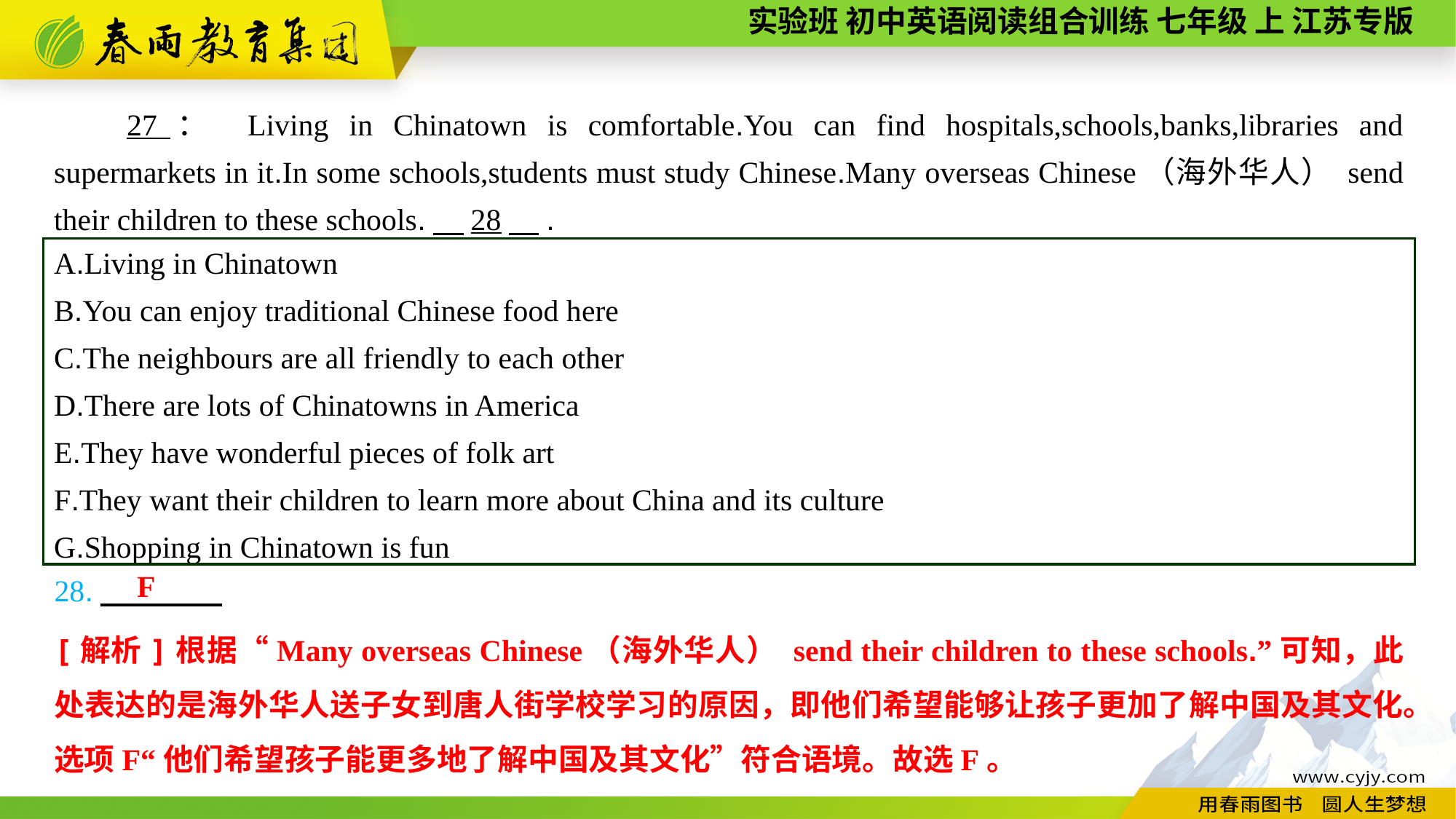

27： Living in Chinatown is comfortable.You can find hospitals,schools,banks,libraries and supermarkets in it.In some schools,students must study Chinese.Many overseas Chinese（海外华人） send their children to these schools.　28　.
A.Living in Chinatown
B.You can enjoy traditional Chinese food here
C.The neighbours are all friendly to each other
D.There are lots of Chinatowns in America
E.They have wonderful pieces of folk art
F.They want their children to learn more about China and its culture
G.Shopping in Chinatown is fun

F
28.
[解析]根据“Many overseas Chinese（海外华人） send their children to these schools.”可知，此处表达的是海外华人送子女到唐人街学校学习的原因，即他们希望能够让孩子更加了解中国及其文化。选项F“他们希望孩子能更多地了解中国及其文化”符合语境。故选F。